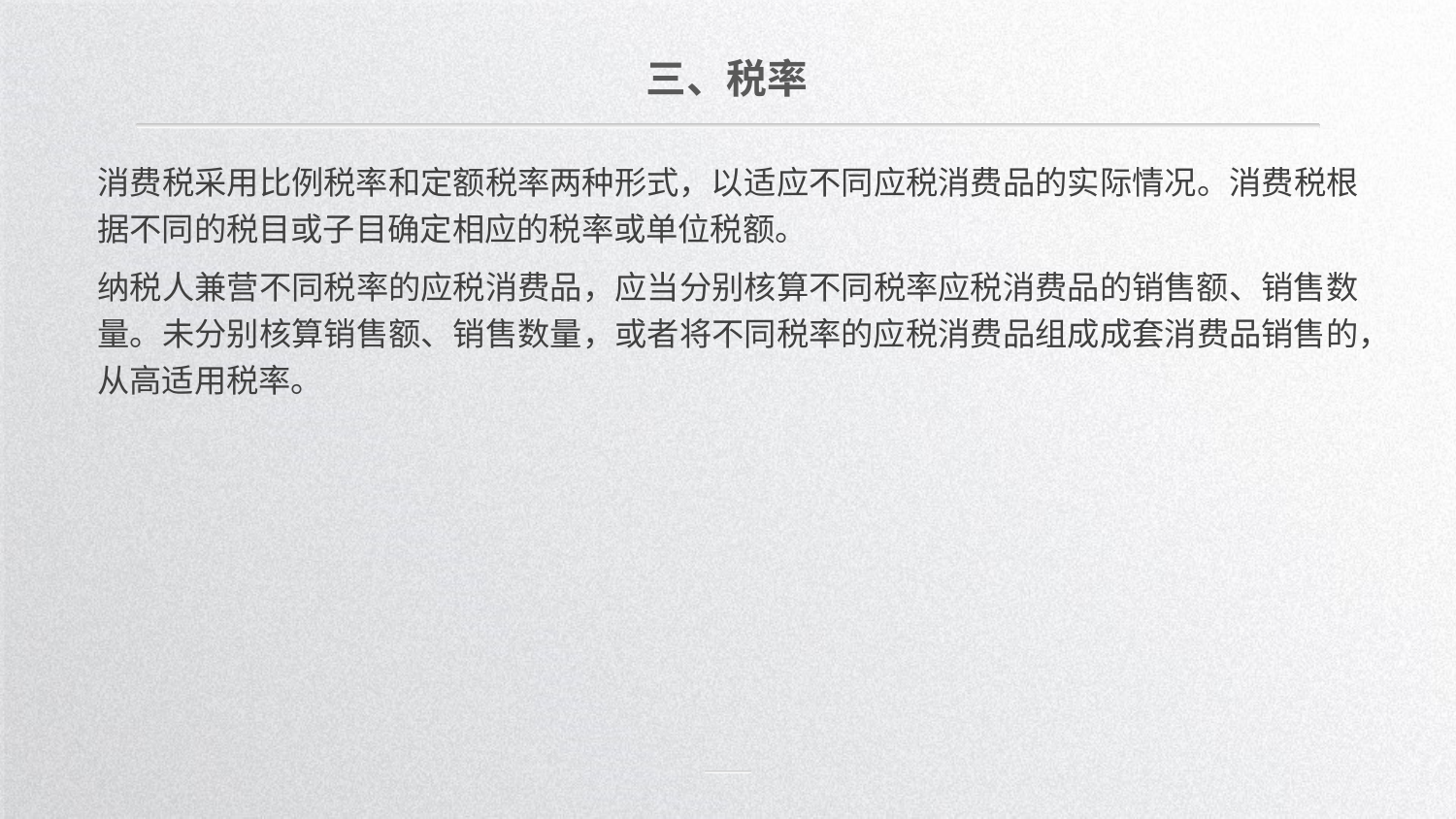

三、税率
消费税采用比例税率和定额税率两种形式，以适应不同应税消费品的实际情况。消费税根据不同的税目或子目确定相应的税率或单位税额。
纳税人兼营不同税率的应税消费品，应当分别核算不同税率应税消费品的销售额、销售数量。未分别核算销售额、销售数量，或者将不同税率的应税消费品组成成套消费品销售的，从高适用税率。